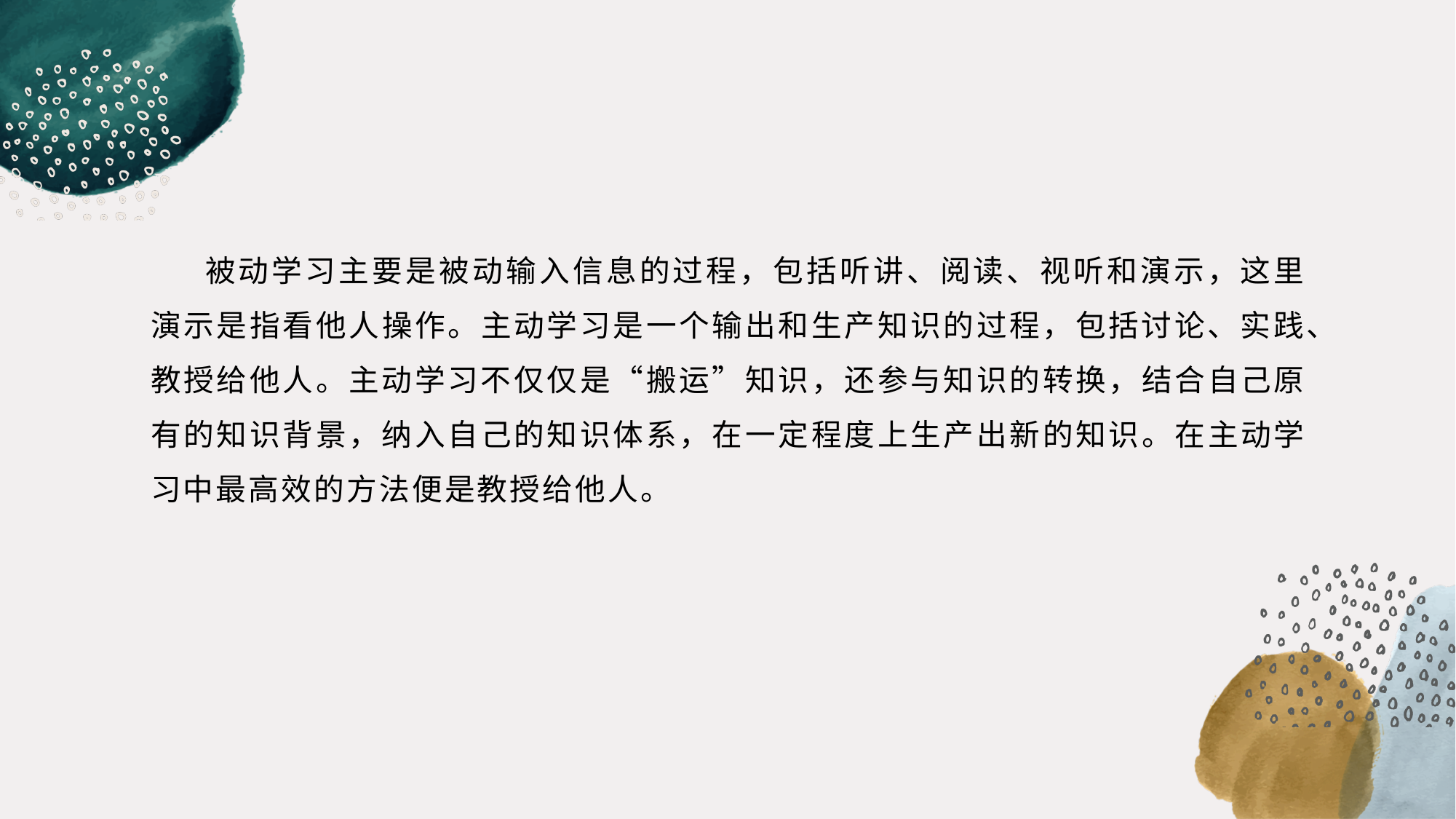

被动学习主要是被动输入信息的过程，包括听讲、阅读、视听和演示，这里演示是指看他人操作。主动学习是一个输出和生产知识的过程，包括讨论、实践、教授给他人。主动学习不仅仅是“搬运”知识，还参与知识的转换，结合自己原有的知识背景，纳入自己的知识体系，在一定程度上生产出新的知识。在主动学习中最高效的方法便是教授给他人。